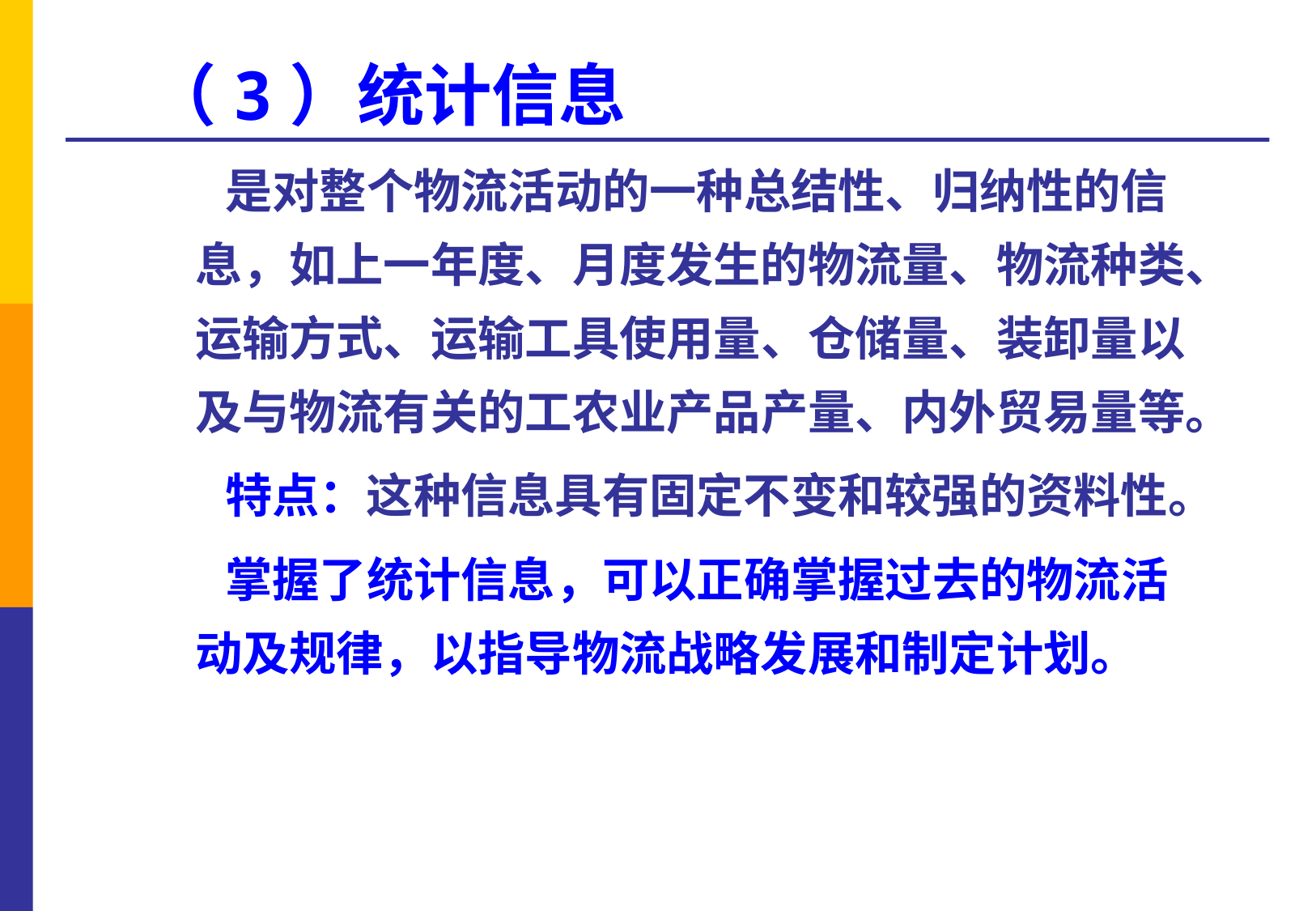

（3）统计信息
      是对整个物流活动的一种总结性、归纳性的信息，如上一年度、月度发生的物流量、物流种类、运输方式、运输工具使用量、仓储量、装卸量以及与物流有关的工农业产品产量、内外贸易量等。
      特点：这种信息具有固定不变和较强的资料性。
      掌握了统计信息，可以正确掌握过去的物流活动及规律，以指导物流战略发展和制定计划。